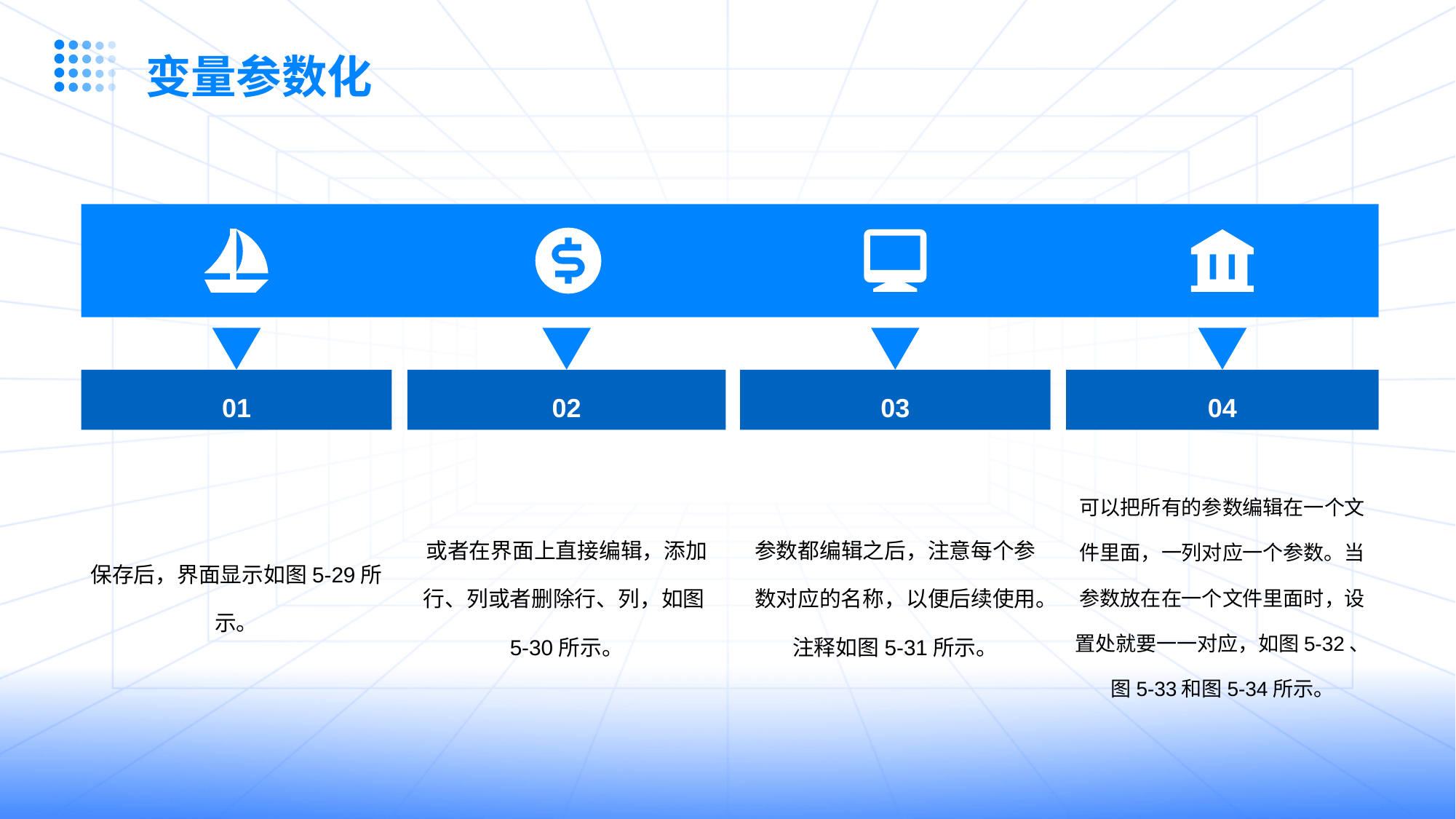

变量参数化

01

02

03

04
保存后，界面显示如图5-29所示。
或者在界面上直接编辑，添加行、列或者删除行、列，如图5-30所示。
参数都编辑之后，注意每个参数对应的名称，以便后续使用。注释如图5-31所示。
可以把所有的参数编辑在一个文件里面，一列对应一个参数。当参数放在在一个文件里面时，设置处就要一一对应，如图5-32、图5-33和图5-34所示。